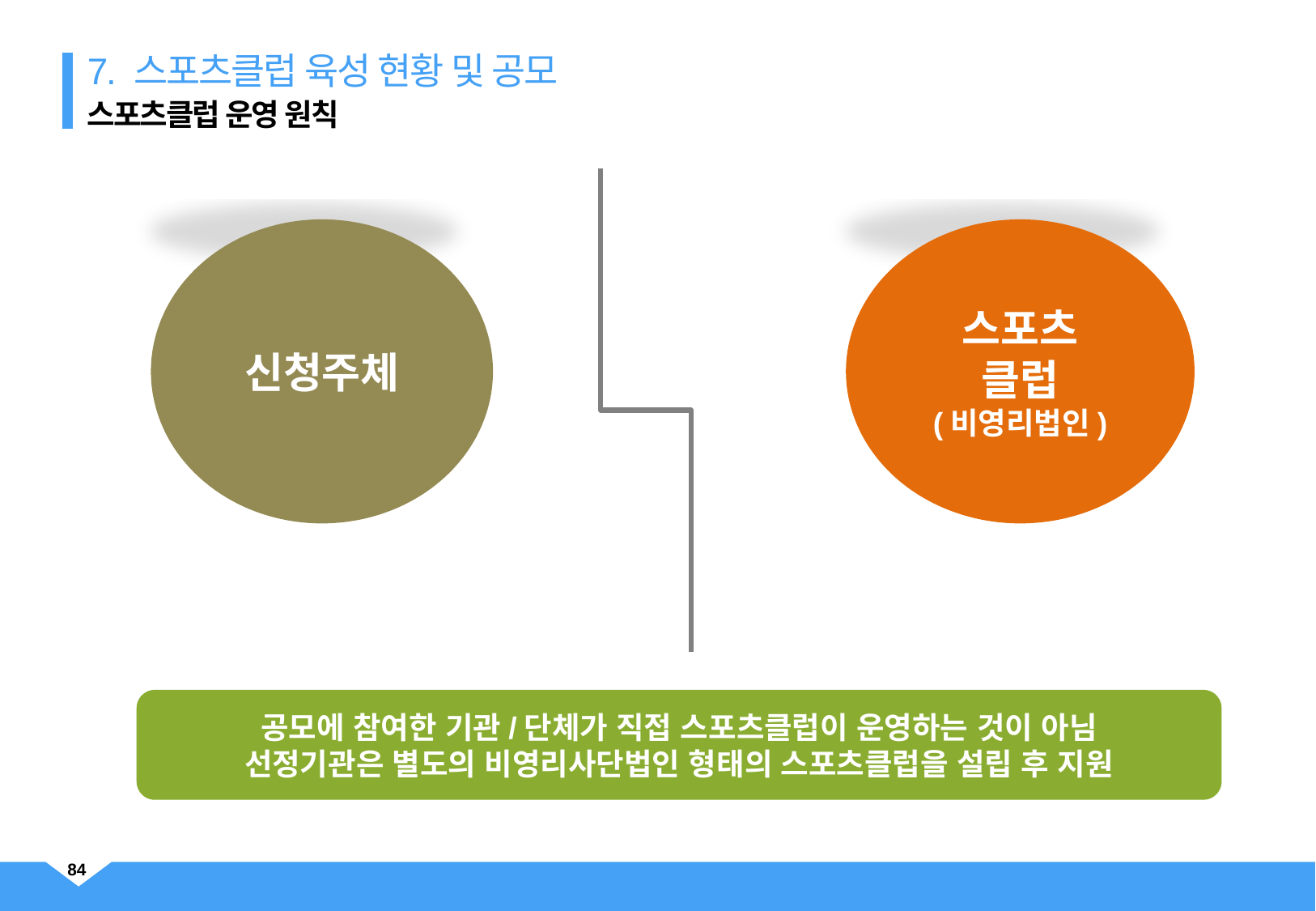

7. 스포츠클럽 육성 현황 및 공모
스포츠클럽 운영 원칙
신청주체
스포츠
클럽
(비영리법인)
공모에 참여한 기관/단체가 직접 스포츠클럽이 운영하는 것이 아님
선정기관은 별도의 비영리사단법인 형태의 스포츠클럽을 설립 후 지원